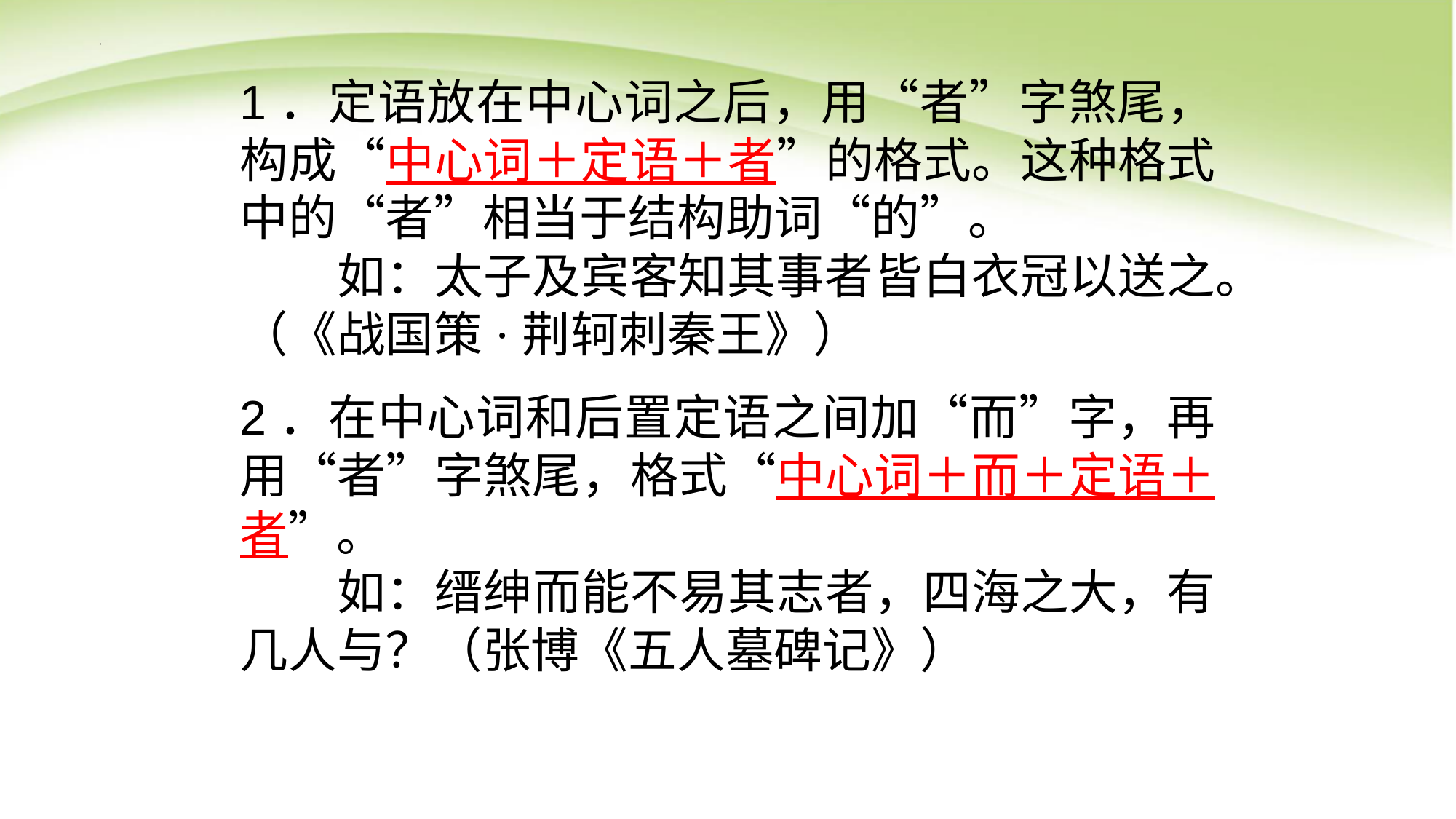

1．定语放在中心词之后，用“者”字煞尾，构成“中心词＋定语＋者”的格式。这种格式中的“者”相当于结构助词“的”。
　　如：太子及宾客知其事者皆白衣冠以送之。（《战国策·荆轲刺秦王》）
2．在中心词和后置定语之间加“而”字，再用“者”字煞尾，格式“中心词＋而＋定语＋者”。
　　如：缙绅而能不易其志者，四海之大，有几人与？（张博《五人墓碑记》）